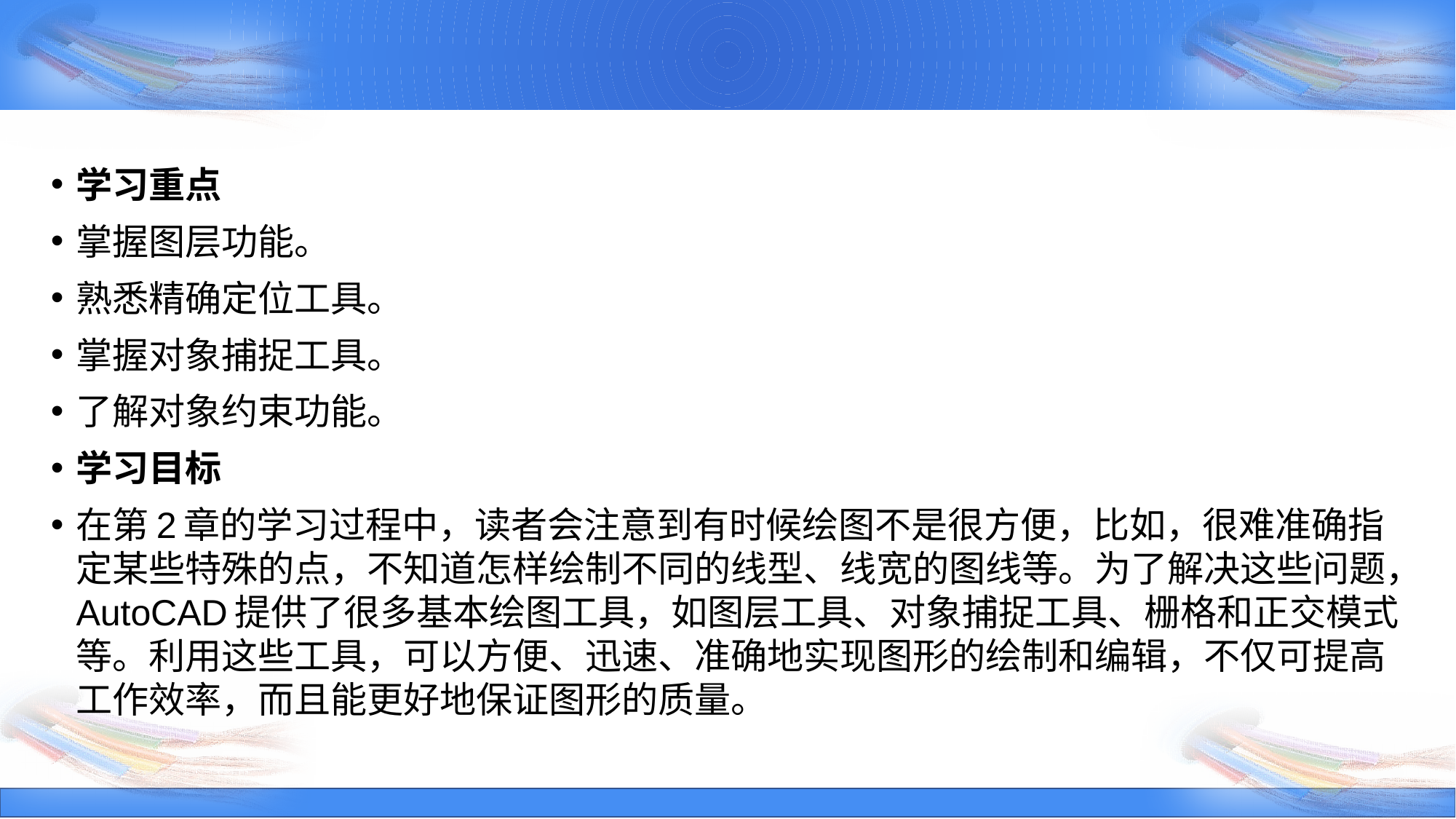

学习重点
掌握图层功能。
熟悉精确定位工具。
掌握对象捕捉工具。
了解对象约束功能。
学习目标
在第2章的学习过程中，读者会注意到有时候绘图不是很方便，比如，很难准确指定某些特殊的点，不知道怎样绘制不同的线型、线宽的图线等。为了解决这些问题，AutoCAD提供了很多基本绘图工具，如图层工具、对象捕捉工具、栅格和正交模式等。利用这些工具，可以方便、迅速、准确地实现图形的绘制和编辑，不仅可提高工作效率，而且能更好地保证图形的质量。